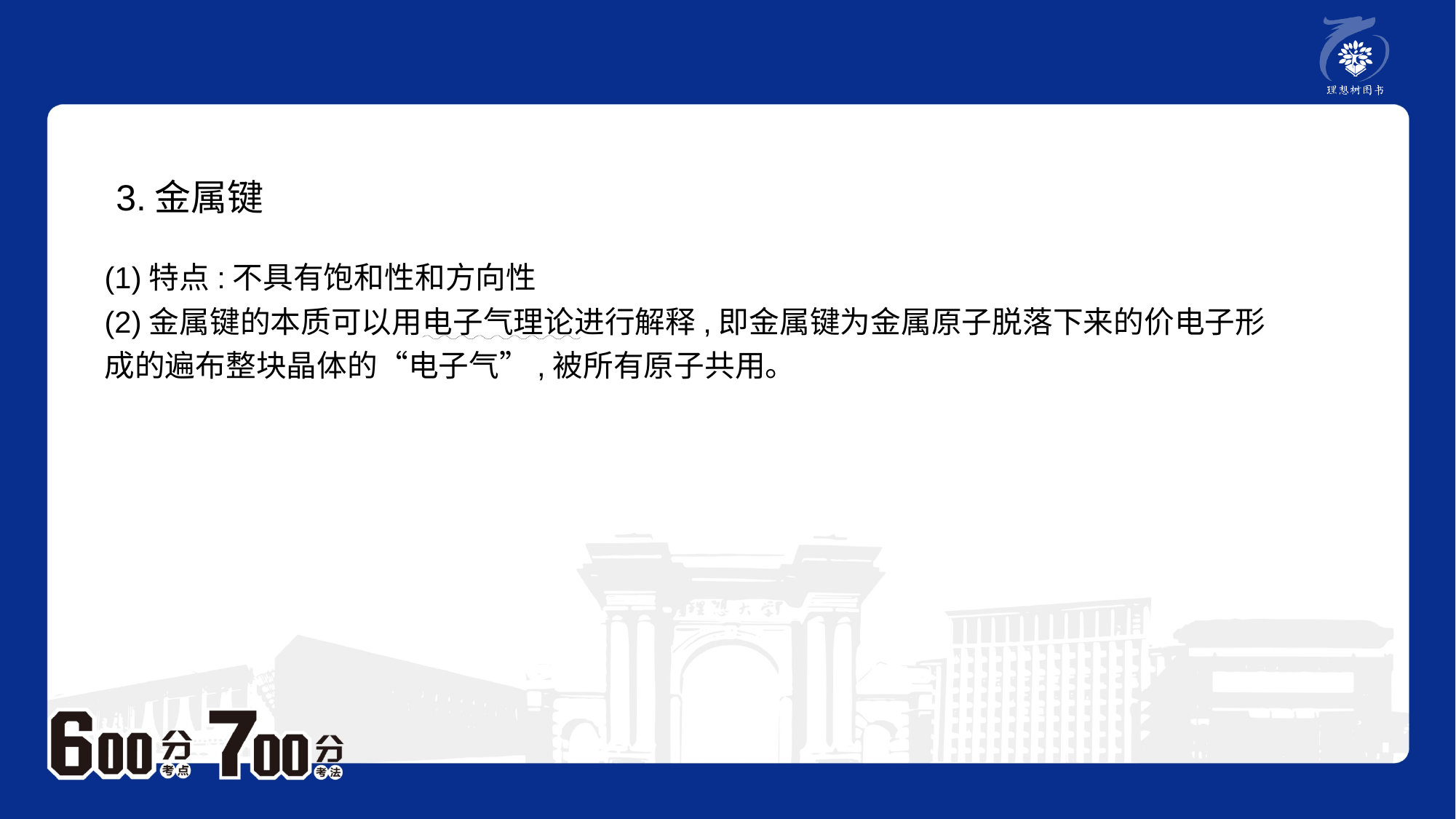

3.金属键
(1)特点:不具有饱和性和方向性
(2)金属键的本质可以用电子气理论进行解释,即金属键为金属原子脱落下来的价电子形成的遍布整块晶体的“电子气”,被所有原子共用。